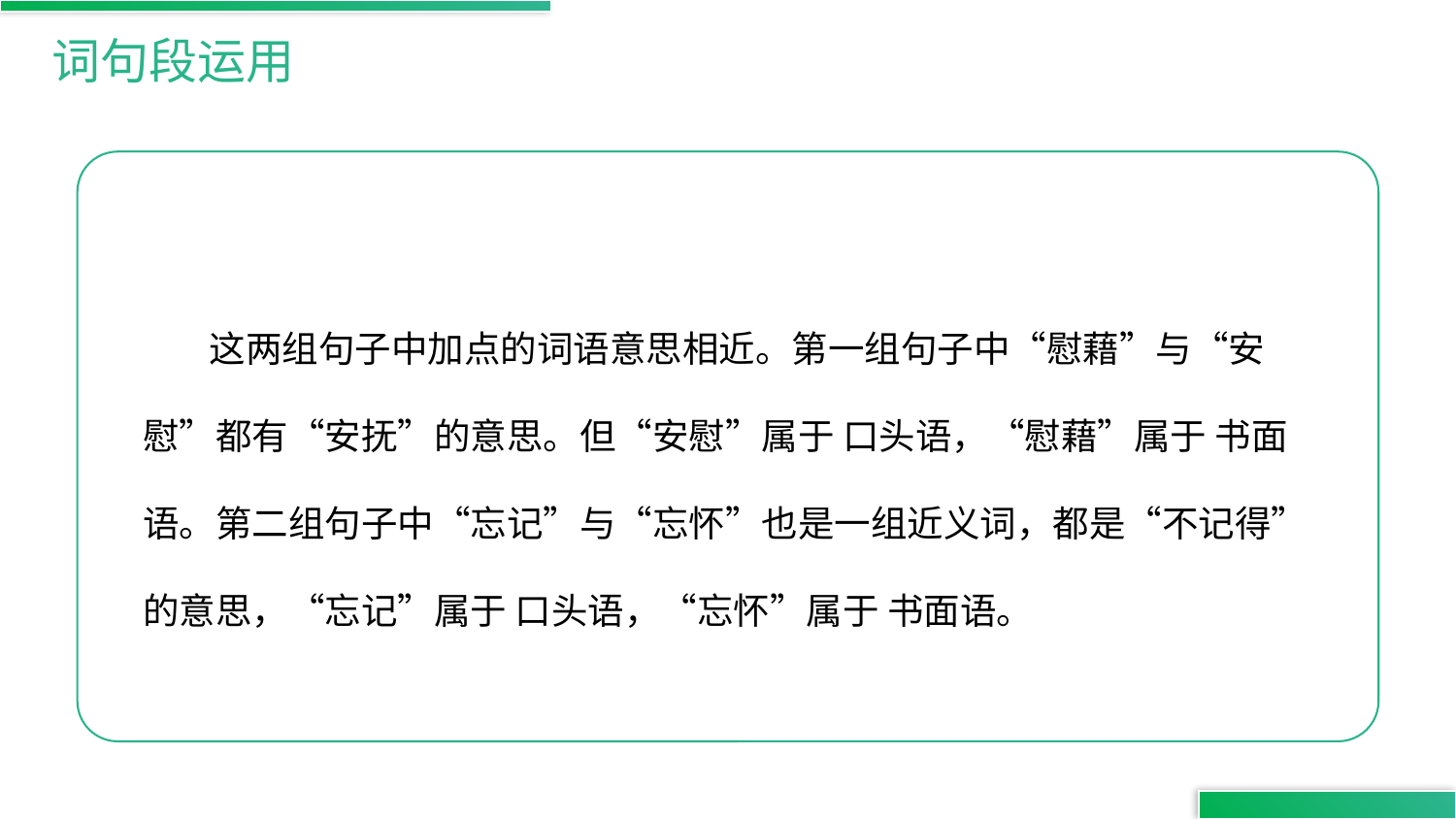

词句段运用
       这两组句子中加点的词语意思相近。第一组句子中“慰藉”与“安慰”都有“安抚”的意思。但“安慰”属于 口头语，“慰藉”属于 书面语。第二组句子中“忘记”与“忘怀”也是一组近义词，都是“不记得”的意思，“忘记”属于 口头语，“忘怀”属于 书面语。